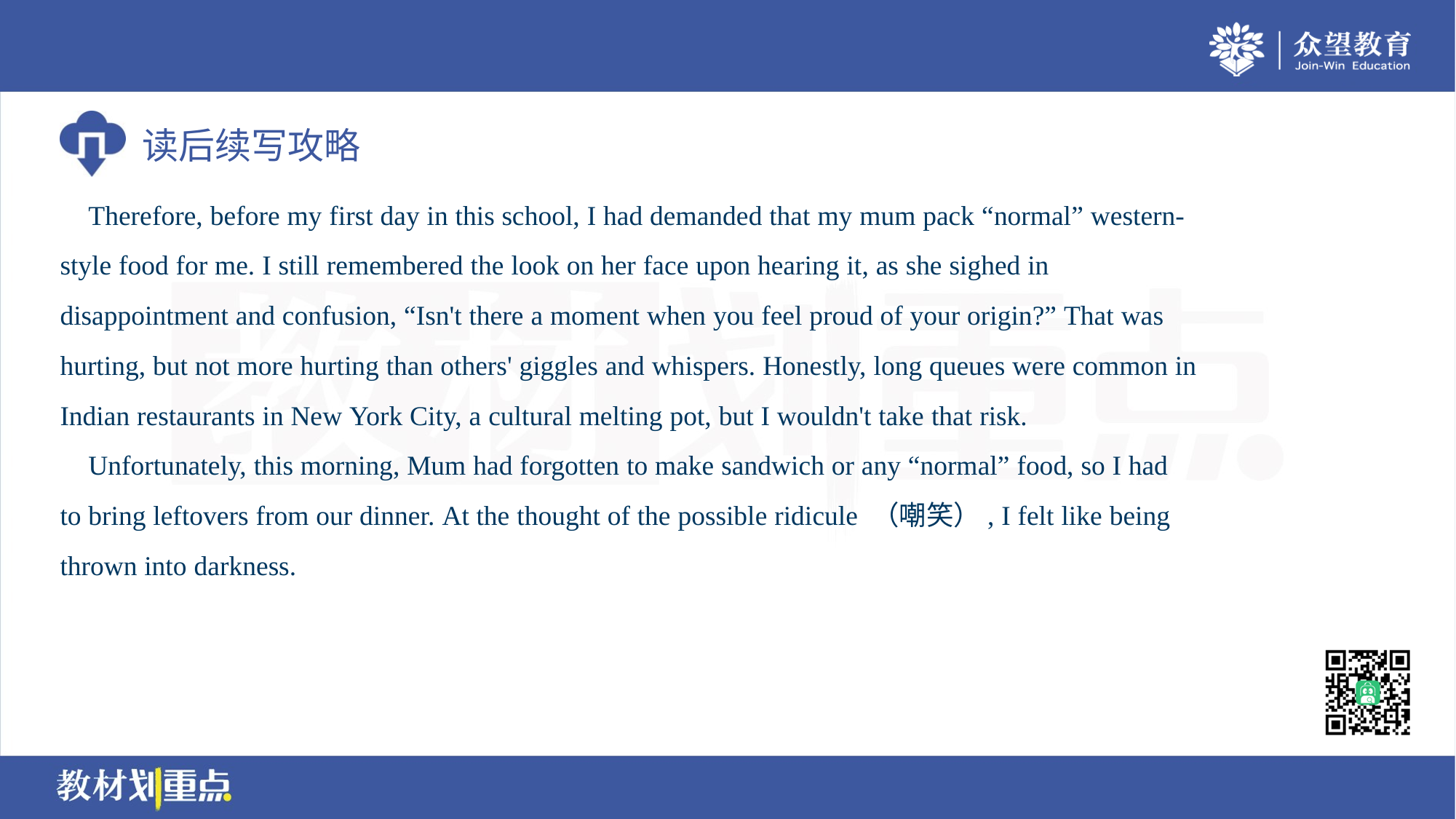

Therefore, before my first day in this school, I had demanded that my mum pack “normal” western-
style food for me. I still remembered the look on her face upon hearing it, as she sighed in
disappointment and confusion, “Isn't there a moment when you feel proud of your origin?” That was
hurting, but not more hurting than others' giggles and whispers. Honestly, long queues were common in
Indian restaurants in New York City, a cultural melting pot, but I wouldn't take that risk.
    Unfortunately, this morning, Mum had forgotten to make sandwich or any “normal” food, so I had
to bring leftovers from our dinner. At the thought of the possible ridicule （嘲笑）, I felt like being
thrown into darkness.